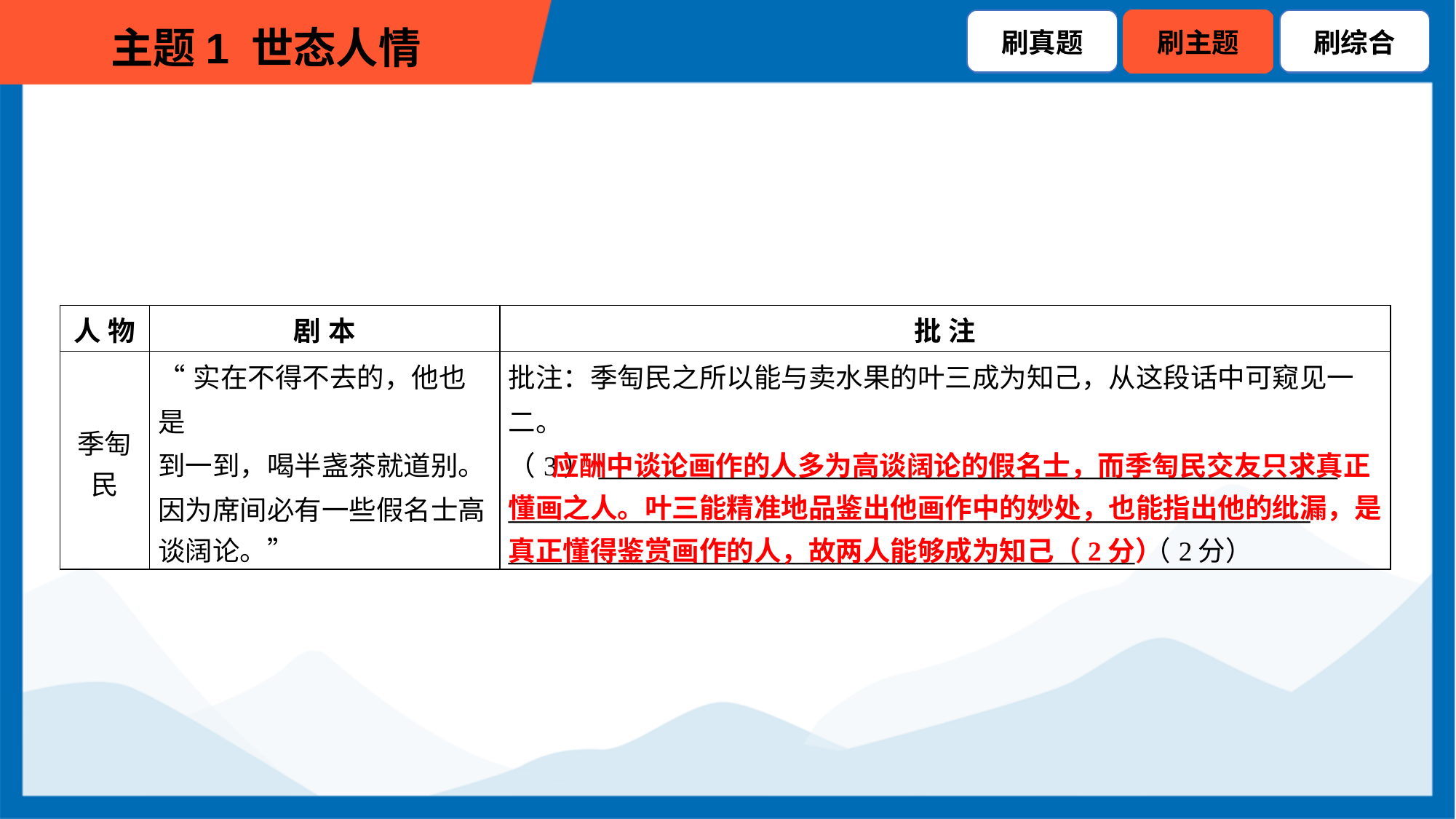

| 人 物 | 剧 本 | 批 注 |
| --- | --- | --- |
| 季匋 民 | “实在不得不去的，他也是 到一到，喝半盏茶就道别。 因为席间必有一些假名士高 谈阔论。” | 批注：季匋民之所以能与卖水果的叶三成为知己，从这段话中可窥见一 二。 （3）\_\_\_\_\_\_\_\_\_\_\_\_\_\_\_\_\_\_\_\_\_\_\_\_\_\_\_\_\_\_\_\_\_\_\_\_\_\_\_\_\_\_\_\_\_\_\_\_\_\_\_\_\_\_\_\_\_\_\_ \_\_\_\_\_\_\_\_\_\_\_\_\_\_\_\_\_\_\_\_\_\_\_\_\_\_\_\_\_\_\_\_\_\_\_\_\_\_\_\_\_\_\_\_\_\_\_\_\_\_\_\_\_\_\_\_\_\_\_\_\_\_\_\_ \_\_\_\_\_\_\_\_\_\_\_\_\_\_\_\_\_\_\_\_\_\_\_\_\_\_\_\_\_\_\_\_\_\_\_\_\_\_\_\_\_\_\_\_\_\_\_\_\_\_（2分） |
      应酬中谈论画作的人多为高谈阔论的假名士，而季匋民交友只求真正懂画之人。叶三能精准地品鉴出他画作中的妙处，也能指出他的纰漏，是真正懂得鉴赏画作的人，故两人能够成为知己（2分）